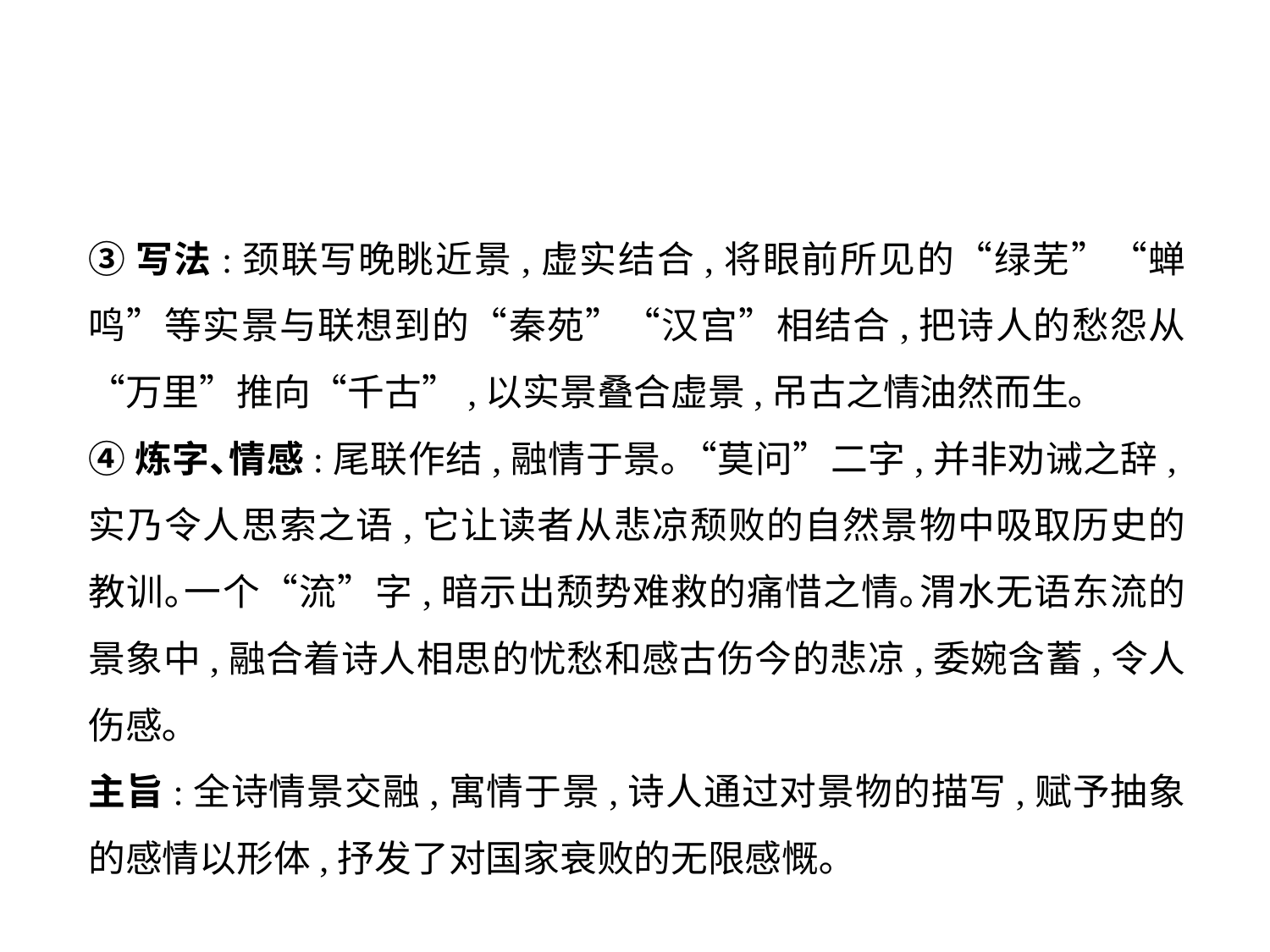

③写法:颈联写晚眺近景,虚实结合,将眼前所见的“绿芜”“蝉鸣”等实景与联想到的“秦苑”“汉宫”相结合,把诗人的愁怨从“万里”推向“千古”,以实景叠合虚景,吊古之情油然而生｡
④炼字､情感:尾联作结,融情于景｡“莫问”二字,并非劝诫之辞,实乃令人思索之语,它让读者从悲凉颓败的自然景物中吸取历史的教训｡一个“流”字,暗示出颓势难救的痛惜之情｡渭水无语东流的景象中,融合着诗人相思的忧愁和感古伤今的悲凉,委婉含蓄,令人伤感｡
主旨:全诗情景交融,寓情于景,诗人通过对景物的描写,赋予抽象的感情以形体,抒发了对国家衰败的无限感慨｡